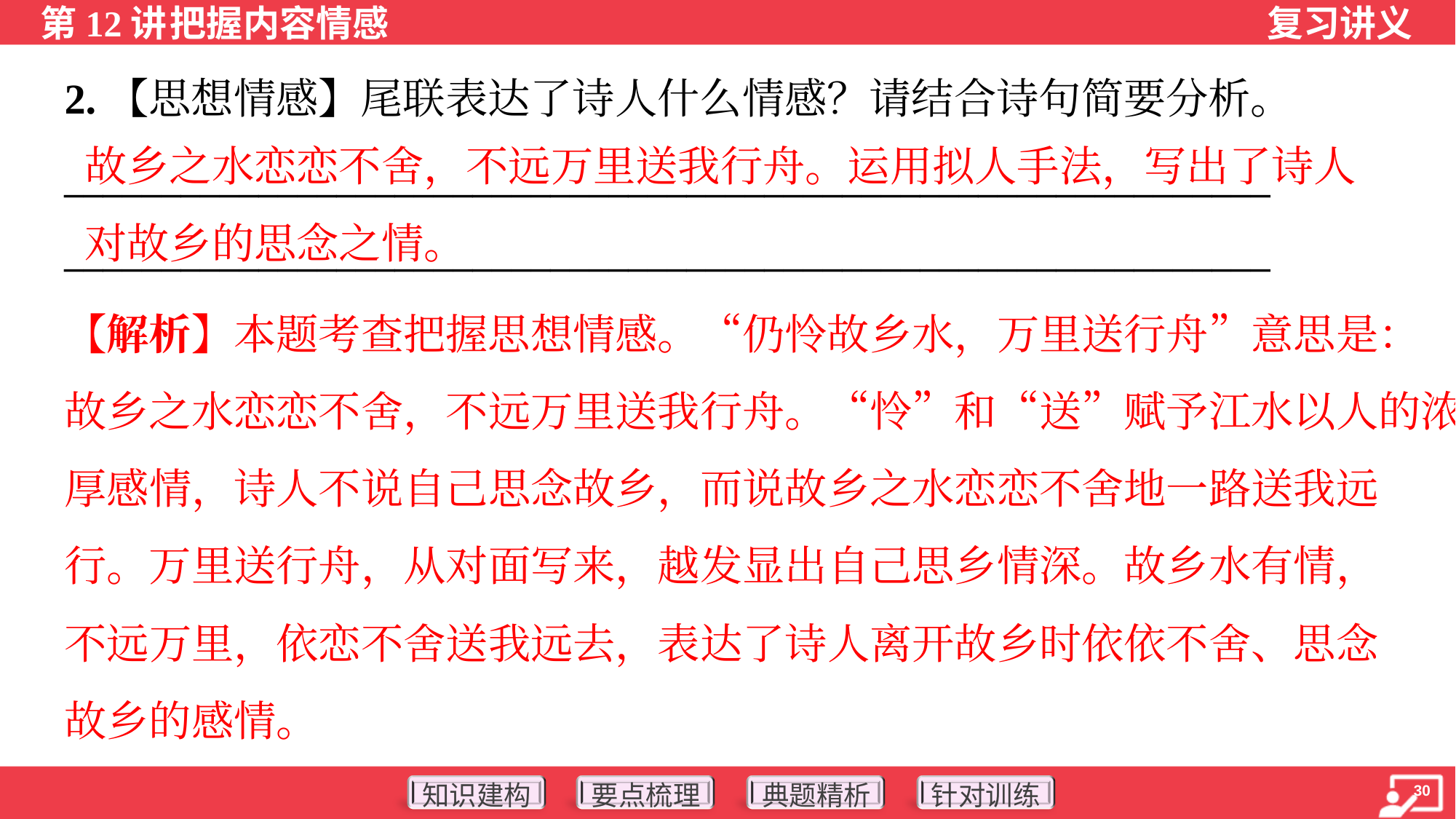

2.【思想情感】尾联表达了诗人什么情感？请结合诗句简要分析。
______________________________________________________________
______________________________________________________________
故乡之水恋恋不舍，不远万里送我行舟。运用拟人手法，写出了诗人
对故乡的思念之情。
【解析】本题考查把握思想情感。“仍怜故乡水，万里送行舟”意思是：
故乡之水恋恋不舍，不远万里送我行舟。“怜”和“送”赋予江水以人的浓
厚感情，诗人不说自己思念故乡，而说故乡之水恋恋不舍地一路送我远
行。万里送行舟，从对面写来，越发显出自己思乡情深。故乡水有情，
不远万里，依恋不舍送我远去，表达了诗人离开故乡时依依不舍、思念
故乡的感情。